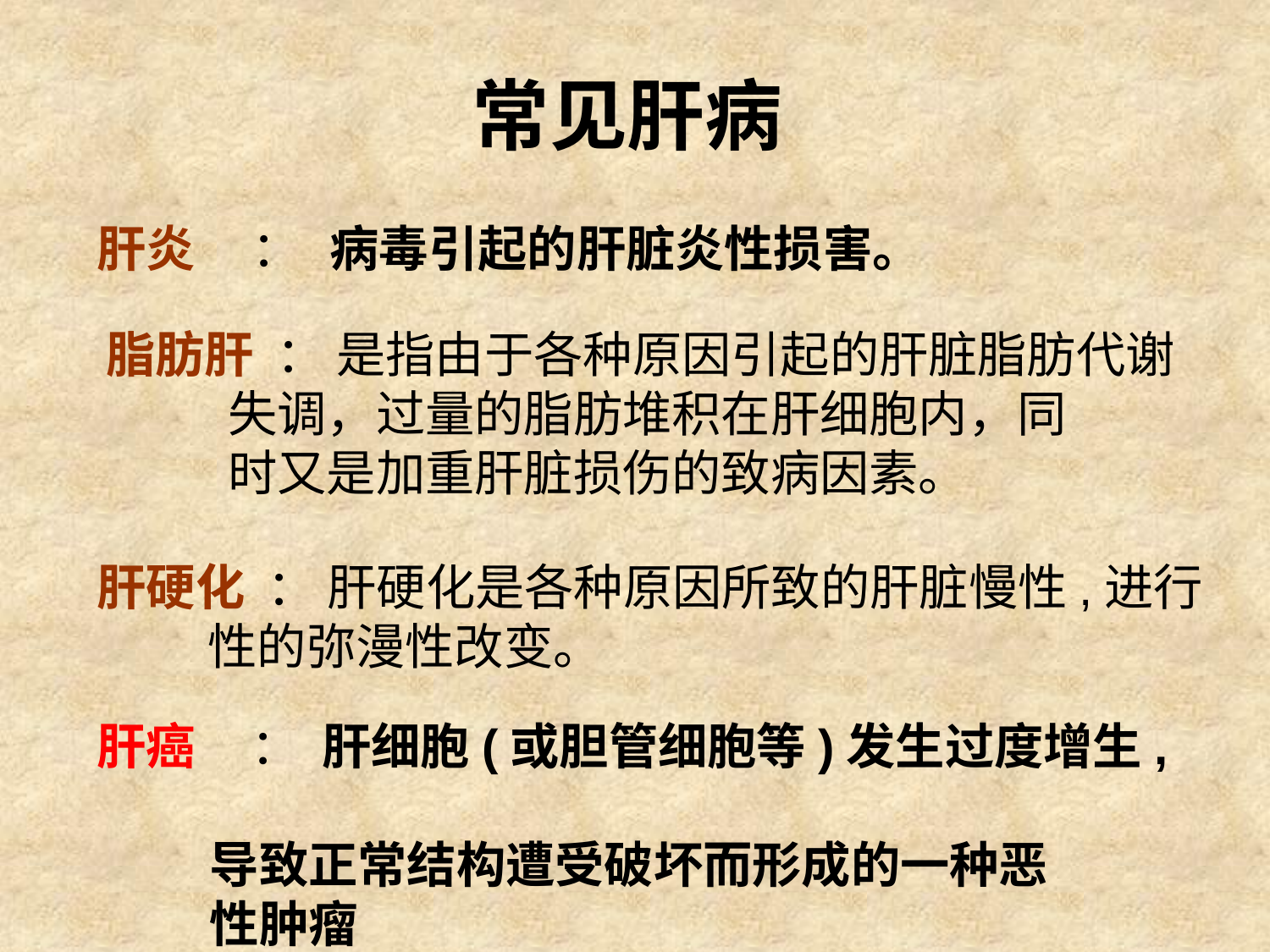

# 常见肝病
肝炎     ：    病毒引起的肝脏炎性损害。
脂肪肝  ： 是指由于各种原因引起的肝脏脂肪代谢
          失调，过量的脂肪堆积在肝细胞内，同
          时又是加重肝脏损伤的致病因素。

肝硬化  ： 肝硬化是各种原因所致的肝脏慢性,进行
         性的弥漫性改变。
肝癌     ：  肝细胞(或胆管细胞等)发生过度增生,
         导致正常结构遭受破坏而形成的一种恶
         性肿瘤